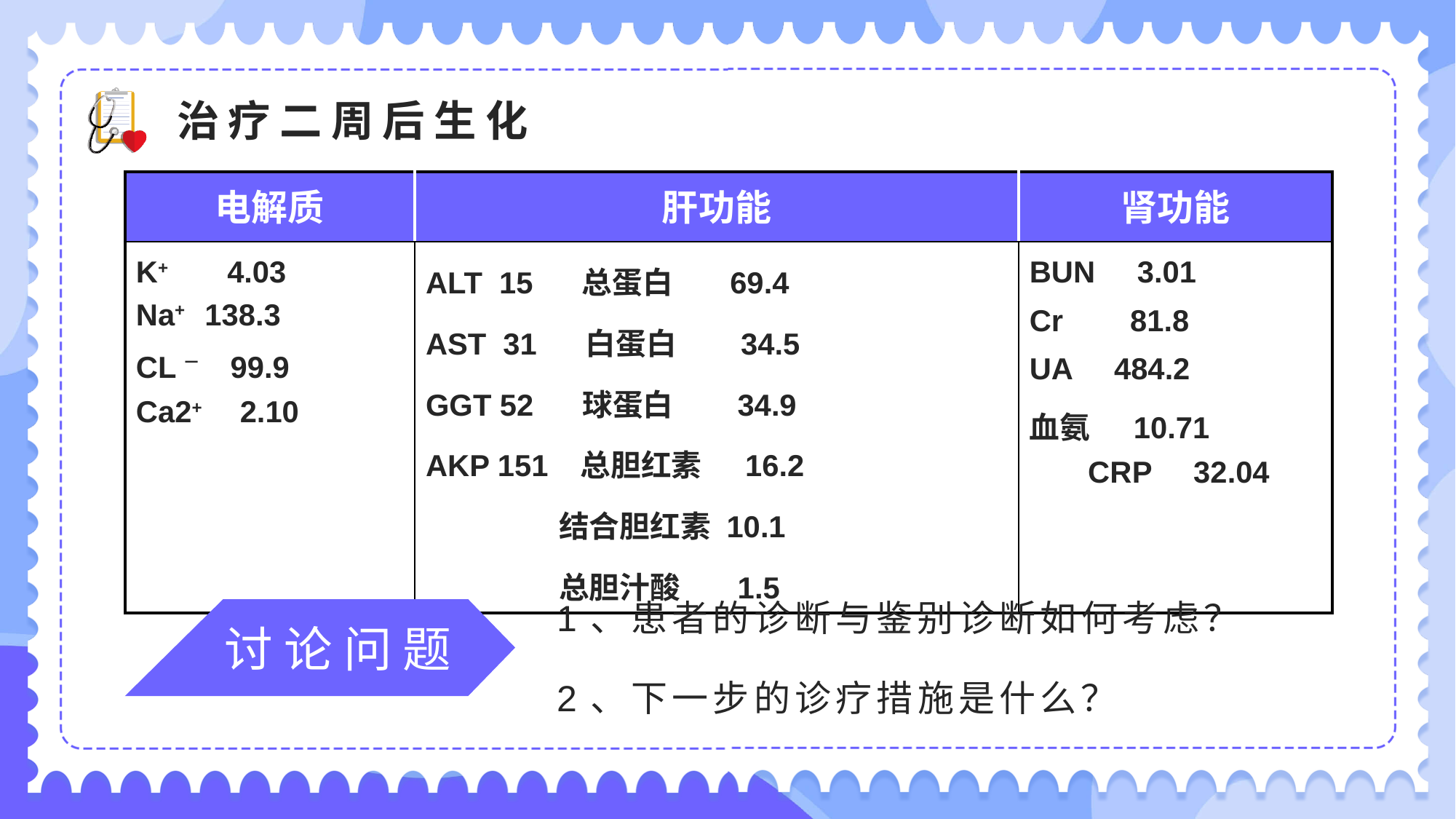

治疗二周后生化
| 电解质 | 肝功能 | 肾功能 |
| --- | --- | --- |
| K+ 4.03 Na+ 138.3 CL－ 99.9 Ca2+ 2.10 | ALT 15 总蛋白 69.4 AST 31 白蛋白 34.5 GGT 52 球蛋白 34.9 AKP 151 总胆红素 16.2 结合胆红素 10.1 总胆汁酸 1.5 | BUN 3.01 Cr 81.8 UA 484.2 血氨 10.71 CRP 32.04 |

1、患者的诊断与鉴别诊断如何考虑？
2、下一步的诊疗措施是什么？
讨 论 问 题